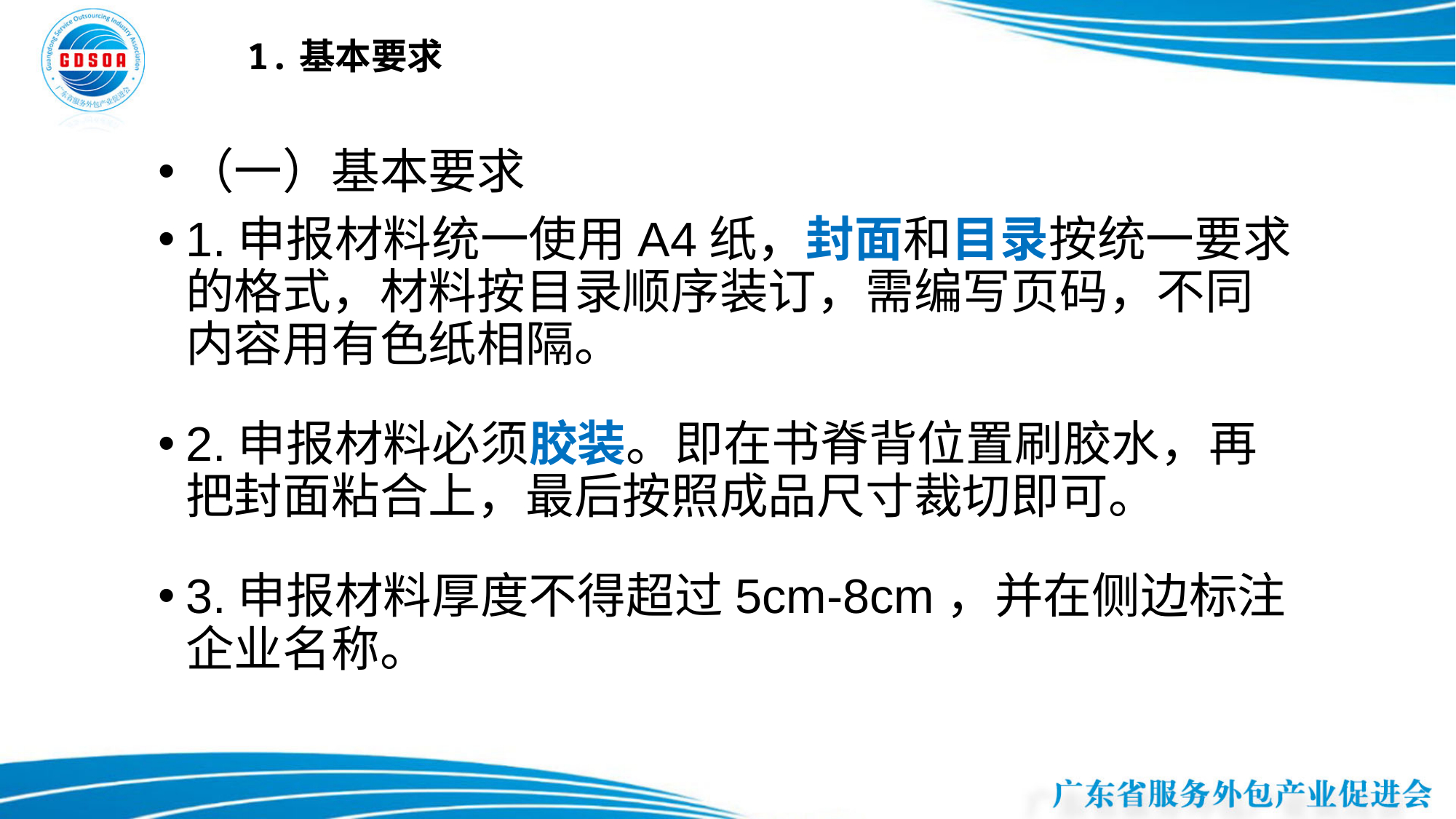

# 1.基本要求
（一）基本要求
1.申报材料统一使用A4纸，封面和目录按统一要求的格式，材料按目录顺序装订，需编写页码，不同内容用有色纸相隔。

2.申报材料必须胶装。即在书脊背位置刷胶水，再把封面粘合上，最后按照成品尺寸裁切即可。

3.申报材料厚度不得超过5cm-8cm，并在侧边标注企业名称。